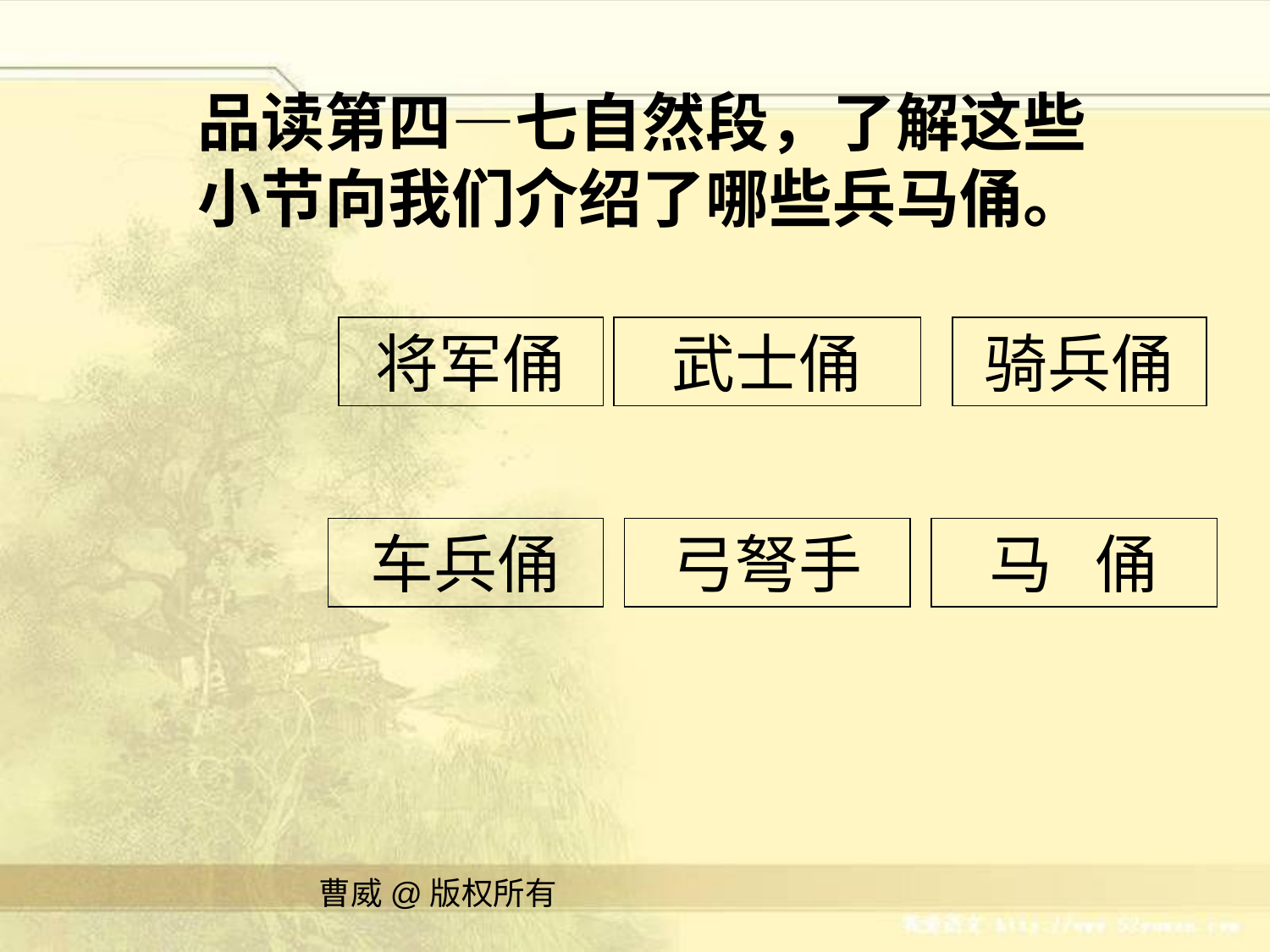

品读第四—七自然段，了解这些小节向我们介绍了哪些兵马俑。

将军俑
武士俑
骑兵俑
车兵俑
弓弩手
马   俑